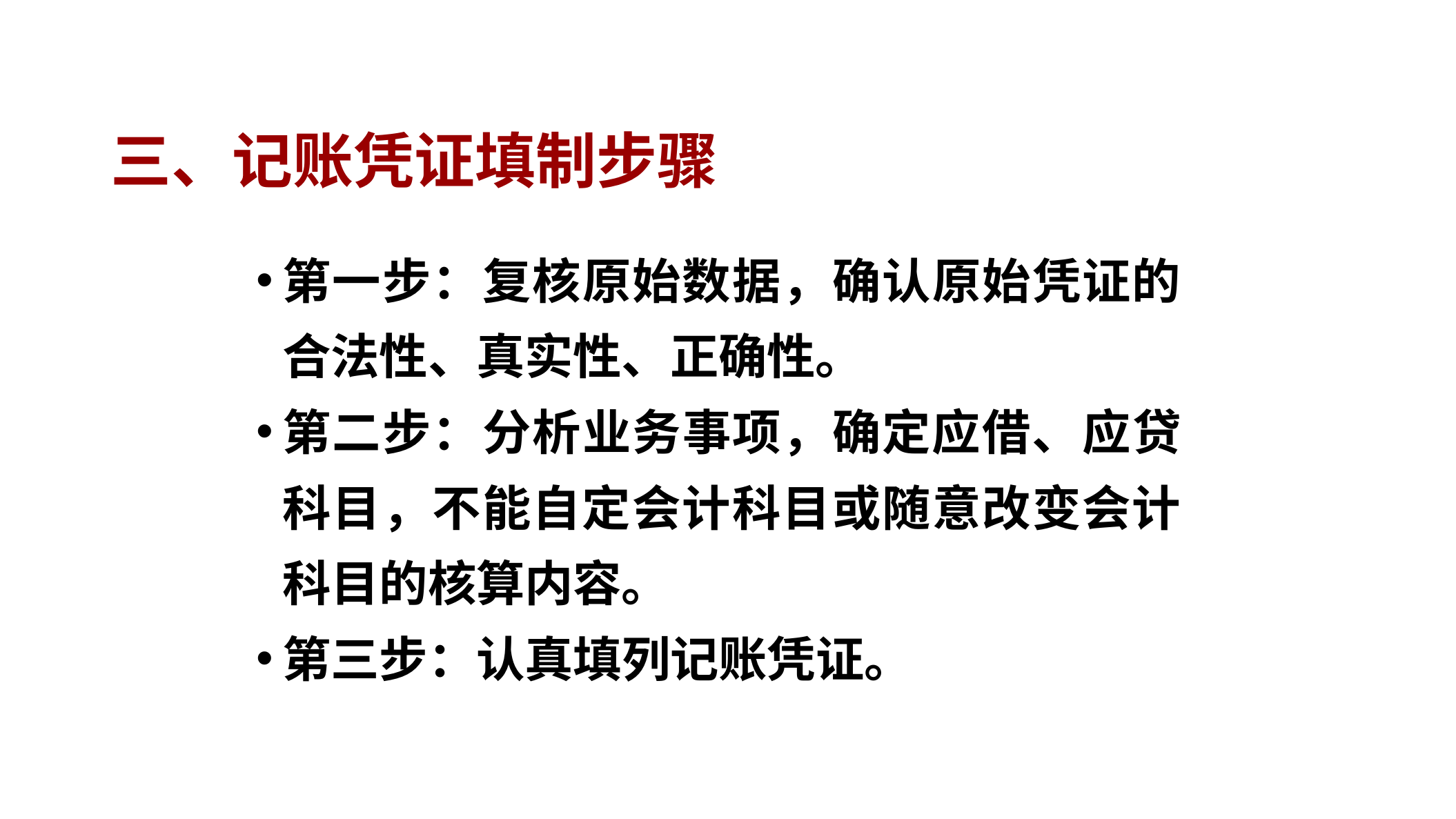

# 三、记账凭证填制步骤
第一步：复核原始数据，确认原始凭证的合法性、真实性、正确性。
第二步：分析业务事项，确定应借、应贷科目，不能自定会计科目或随意改变会计科目的核算内容。
第三步：认真填列记账凭证。